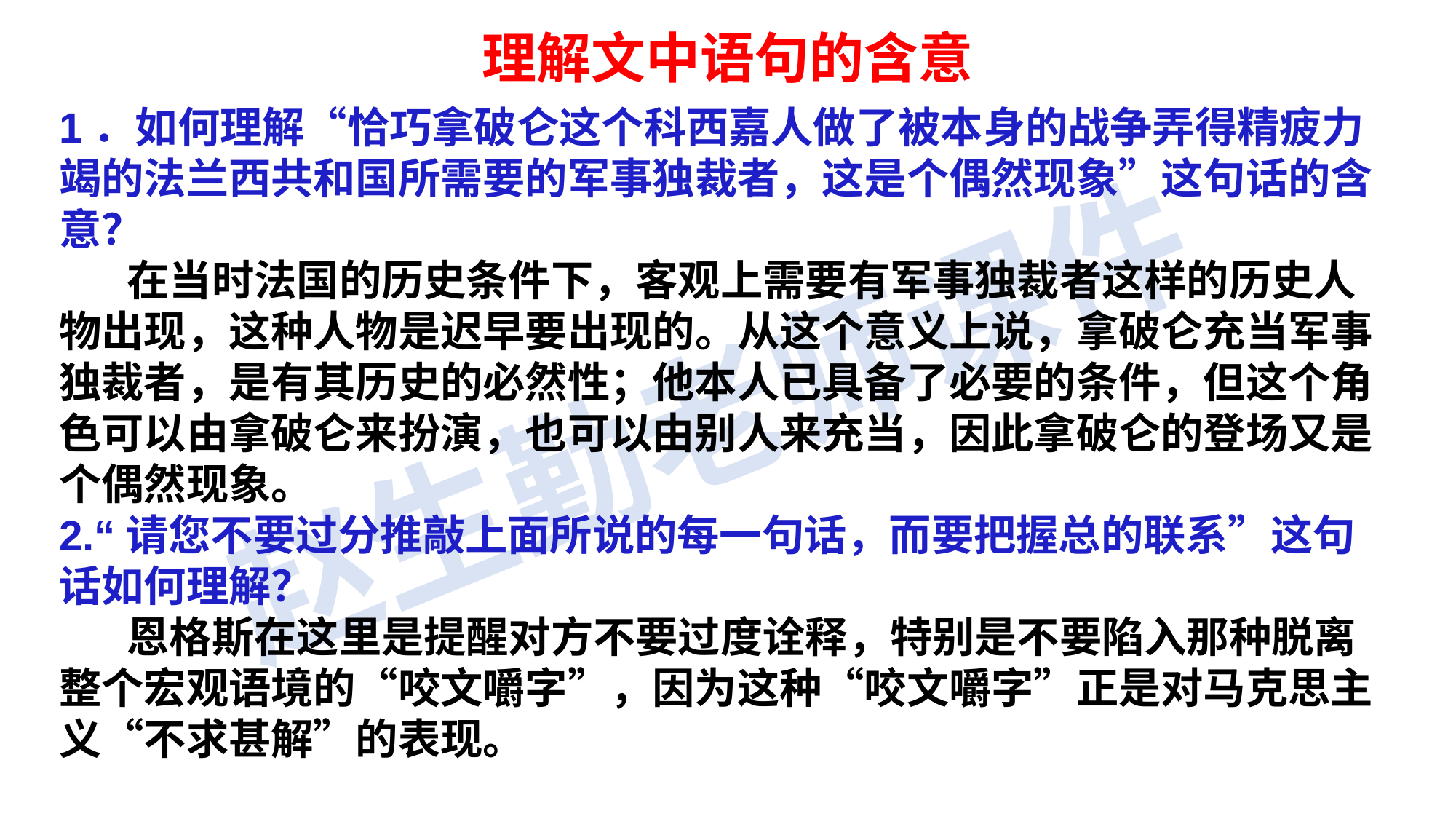

理解文中语句的含意
1．如何理解“恰巧拿破仑这个科西嘉人做了被本身的战争弄得精疲力竭的法兰西共和国所需要的军事独裁者，这是个偶然现象”这句话的含意？
      在当时法国的历史条件下，客观上需要有军事独裁者这样的历史人物出现，这种人物是迟早要出现的。从这个意义上说，拿破仑充当军事独裁者，是有其历史的必然性；他本人已具备了必要的条件，但这个角色可以由拿破仑来扮演，也可以由别人来充当，因此拿破仑的登场又是个偶然现象。
2.“请您不要过分推敲上面所说的每一句话，而要把握总的联系”这句话如何理解？
      恩格斯在这里是提醒对方不要过度诠释，特别是不要陷入那种脱离整个宏观语境的“咬文嚼字”，因为这种“咬文嚼字”正是对马克思主义“不求甚解”的表现。